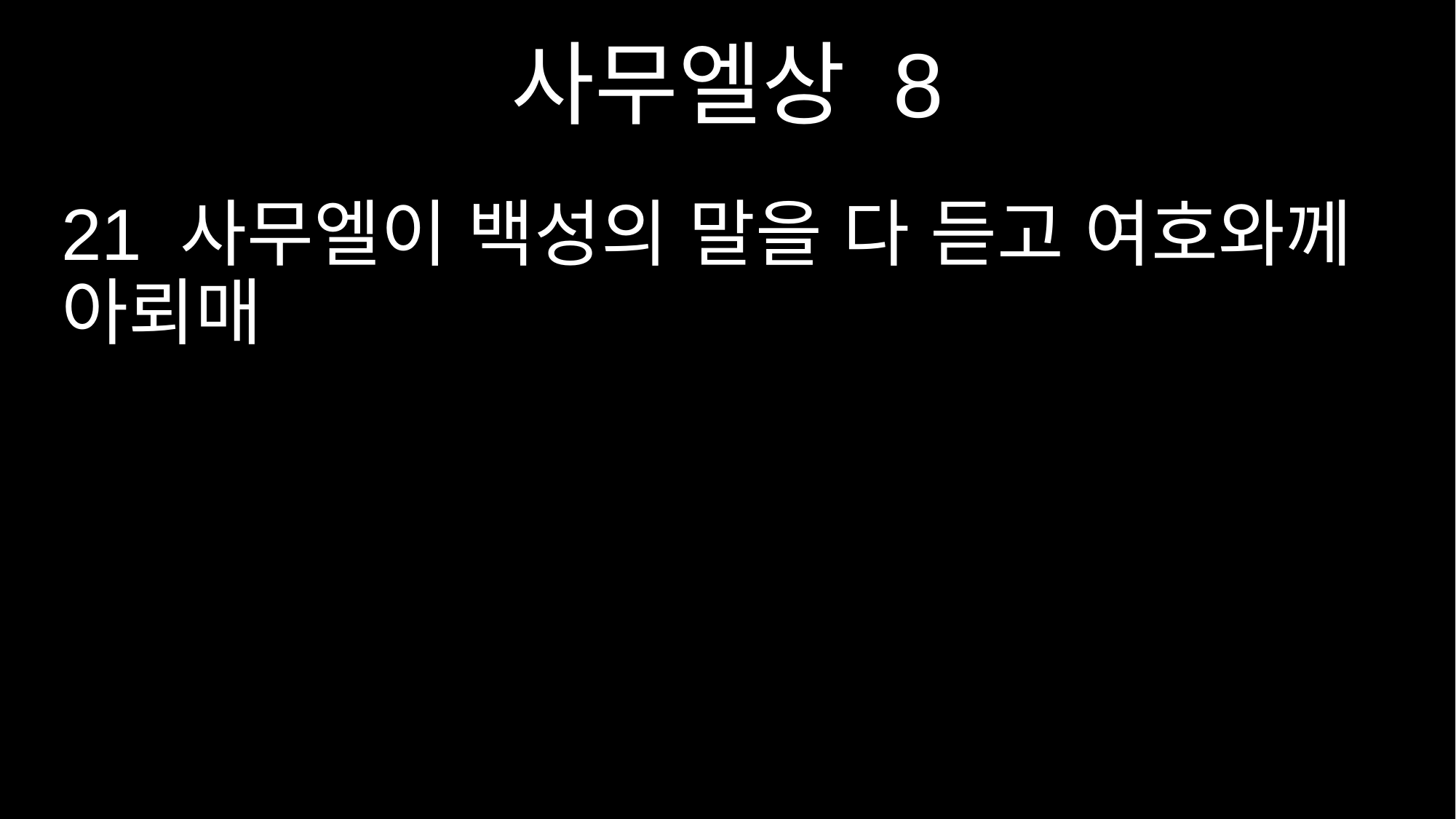

사무엘상 8
21 사무엘이 백성의 말을 다 듣고 여호와께 아뢰매